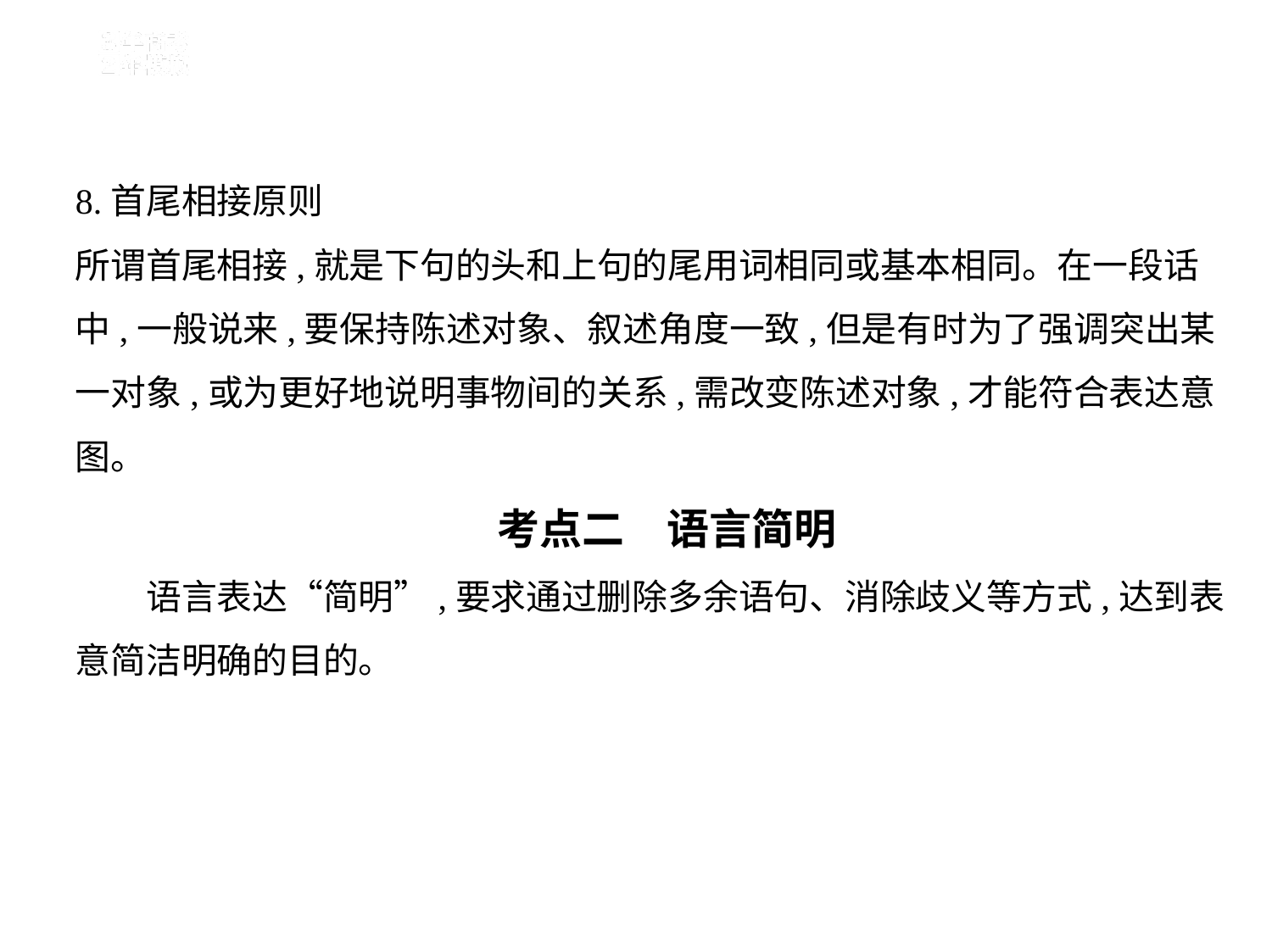

8.首尾相接原则
所谓首尾相接,就是下句的头和上句的尾用词相同或基本相同。在一段话
中,一般说来,要保持陈述对象、叙述角度一致,但是有时为了强调突出某
一对象,或为更好地说明事物间的关系,需改变陈述对象,才能符合表达意
图。
考点二　语言简明
　　语言表达“简明”,要求通过删除多余语句、消除歧义等方式,达到表
意简洁明确的目的。